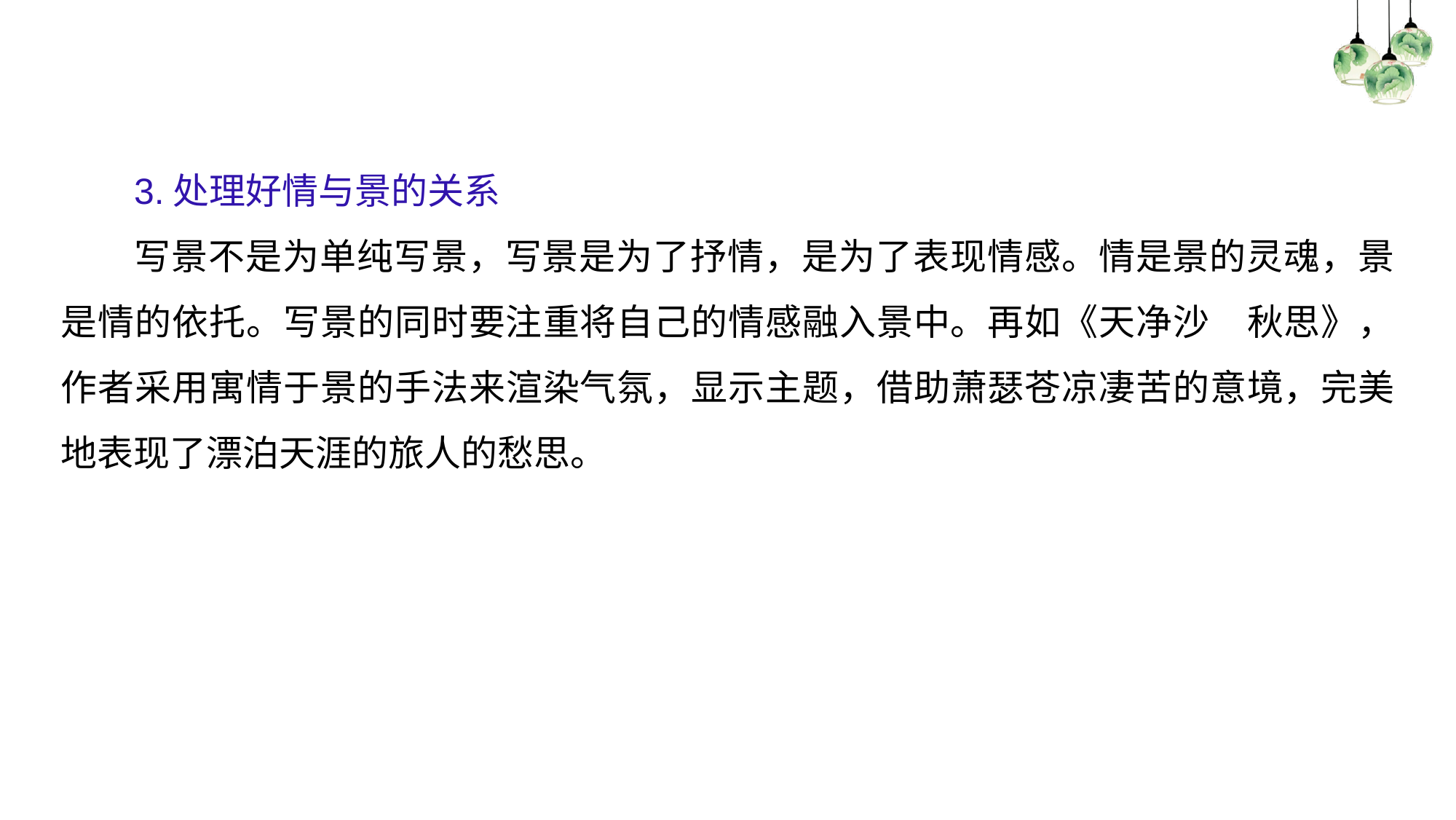

#
3.处理好情与景的关系
写景不是为单纯写景，写景是为了抒情，是为了表现情感。情是景的灵魂，景是情的依托。写景的同时要注重将自己的情感融入景中。再如《天净沙　秋思》，作者采用寓情于景的手法来渲染气氛，显示主题，借助萧瑟苍凉凄苦的意境，完美地表现了漂泊天涯的旅人的愁思。